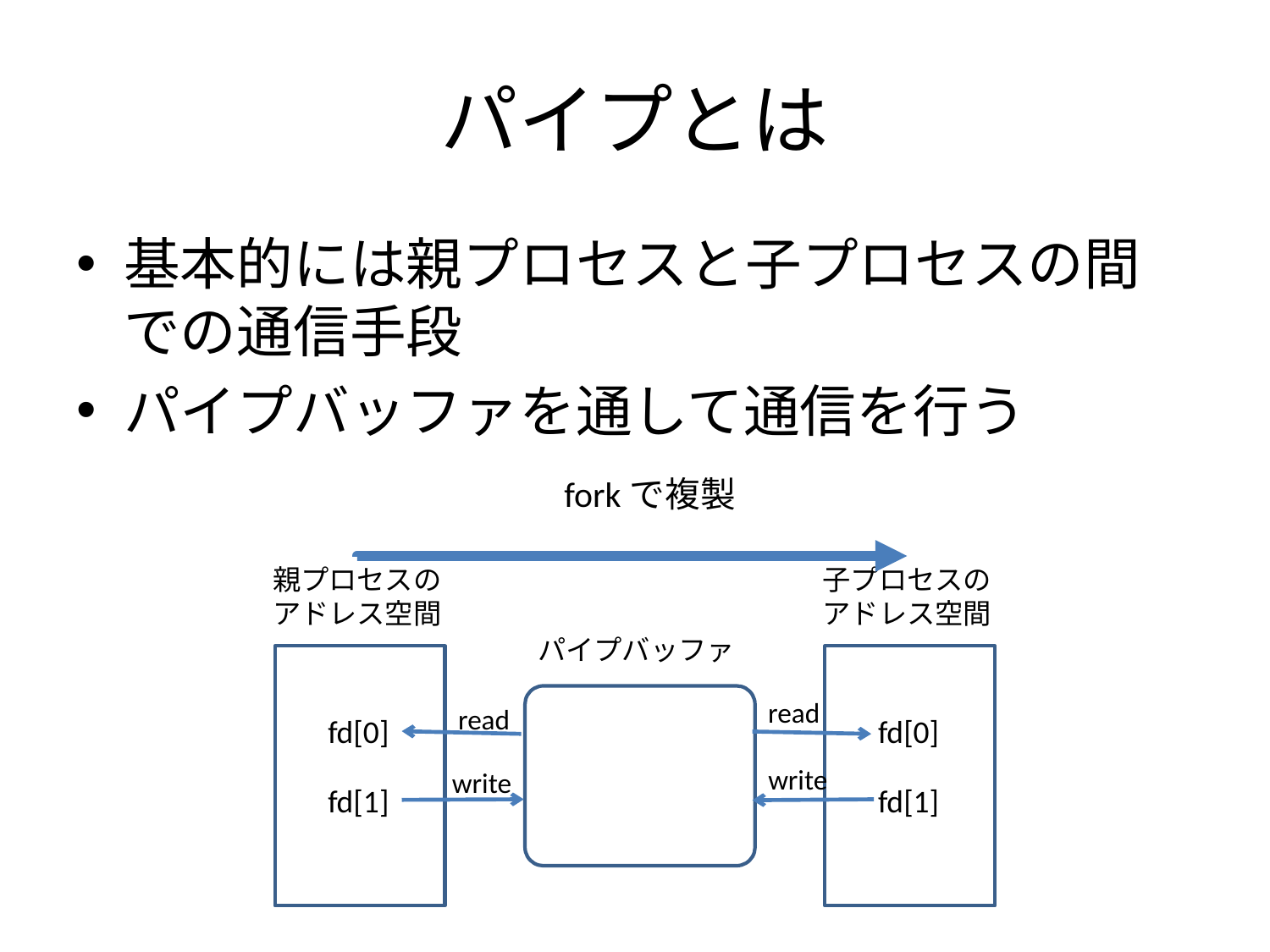

# パイプとは
基本的には親プロセスと子プロセスの間での通信手段
パイプバッファを通して通信を行う
forkで複製
子プロセスの
アドレス空間

read
fd[0]
write
fd[1]
親プロセスの
アドレス空間
パイプバッファ

read
fd[0]
write
fd[1]